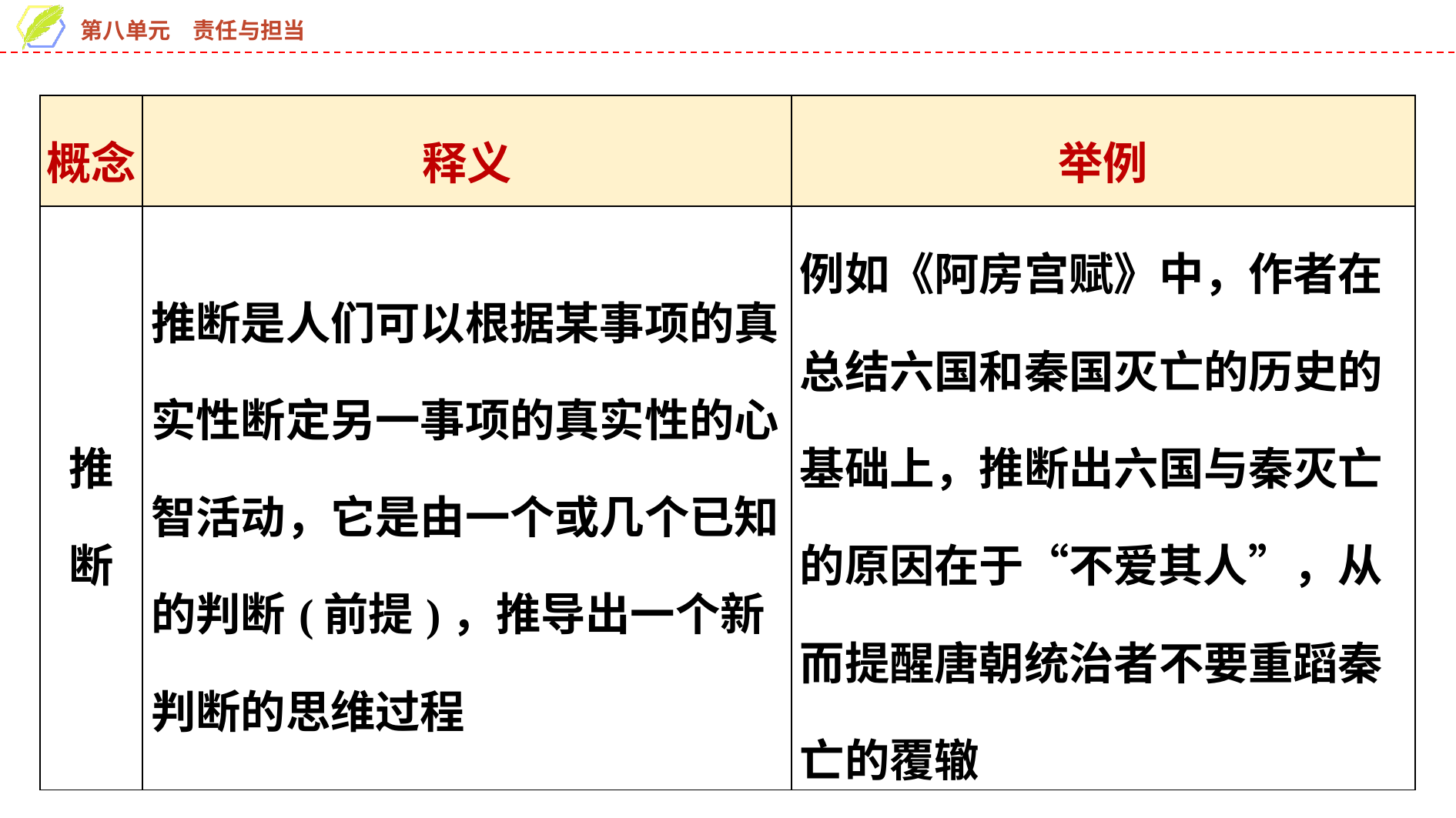

| 概念 | 释义 | 举例 |
| --- | --- | --- |
| 推断 | 推断是人们可以根据某事项的真实性断定另一事项的真实性的心智活动，它是由一个或几个已知的判断(前提)，推导出一个新判断的思维过程 | 例如《阿房宫赋》中，作者在总结六国和秦国灭亡的历史的基础上，推断出六国与秦灭亡的原因在于“不爱其人”，从而提醒唐朝统治者不要重蹈秦亡的覆辙 |